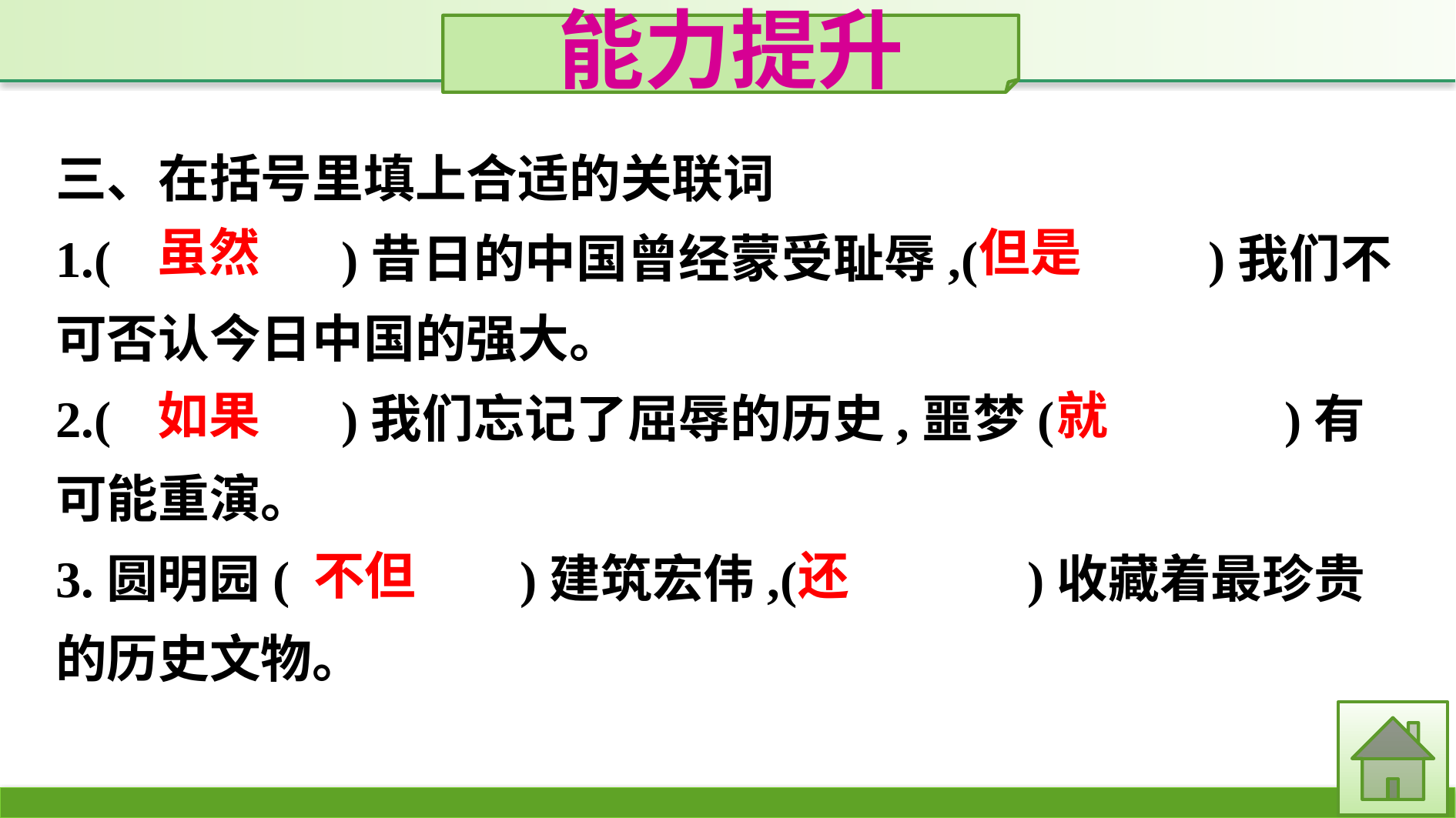

能力提升
三、在括号里填上合适的关联词
1.(　　　　)昔日的中国曾经蒙受耻辱,(　　　　)我们不可否认今日中国的强大。
2.(　　　　)我们忘记了屈辱的历史,噩梦(　　　　)有可能重演。
3.圆明园(　　　　)建筑宏伟,(　　　　)收藏着最珍贵的历史文物。
虽然
但是
如果
就
还
不但